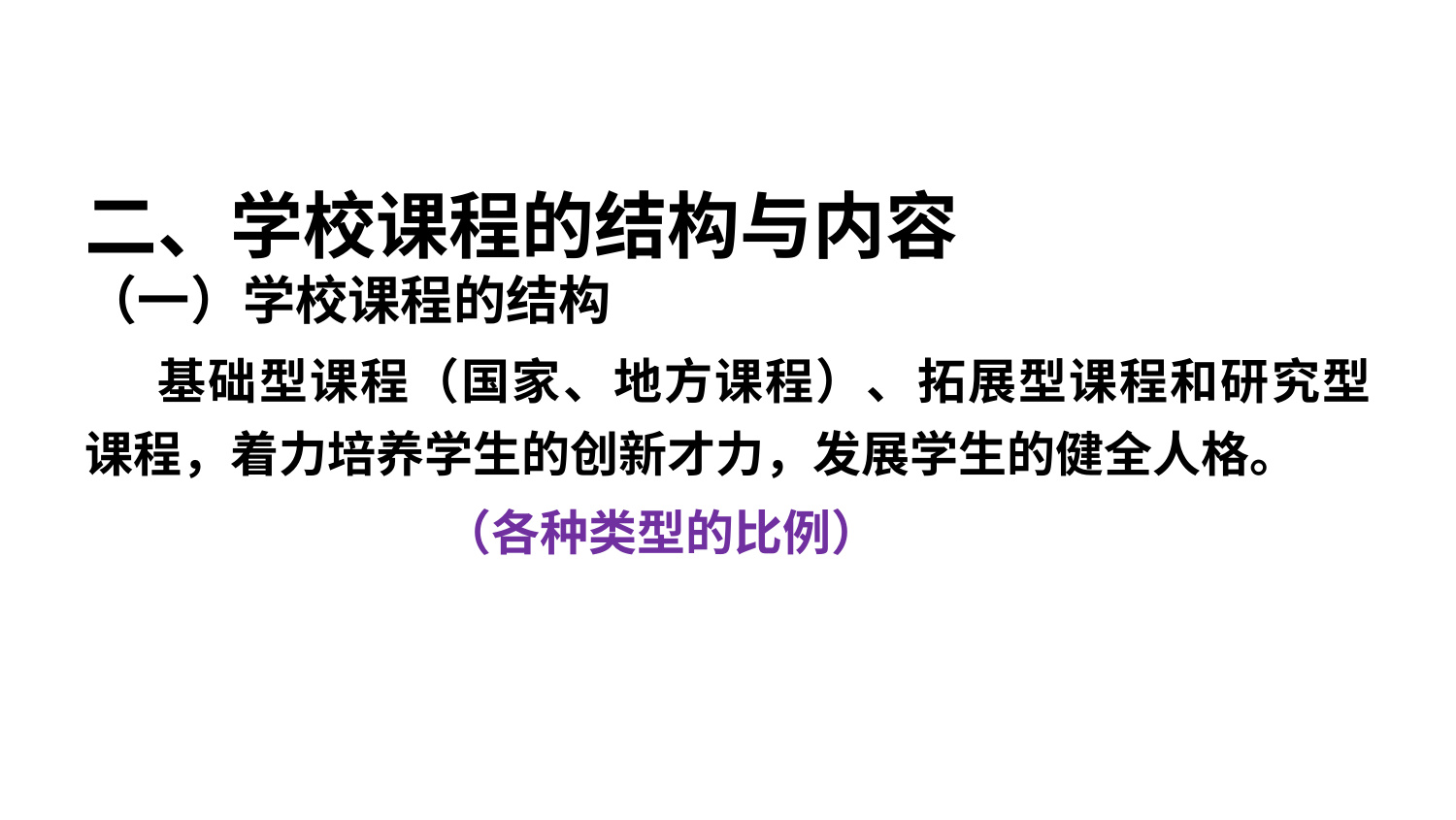

二、学校课程的结构与内容
（一）学校课程的结构
基础型课程（国家、地方课程）、拓展型课程和研究型课程，着力培养学生的创新才力，发展学生的健全人格。
                         （各种类型的比例）